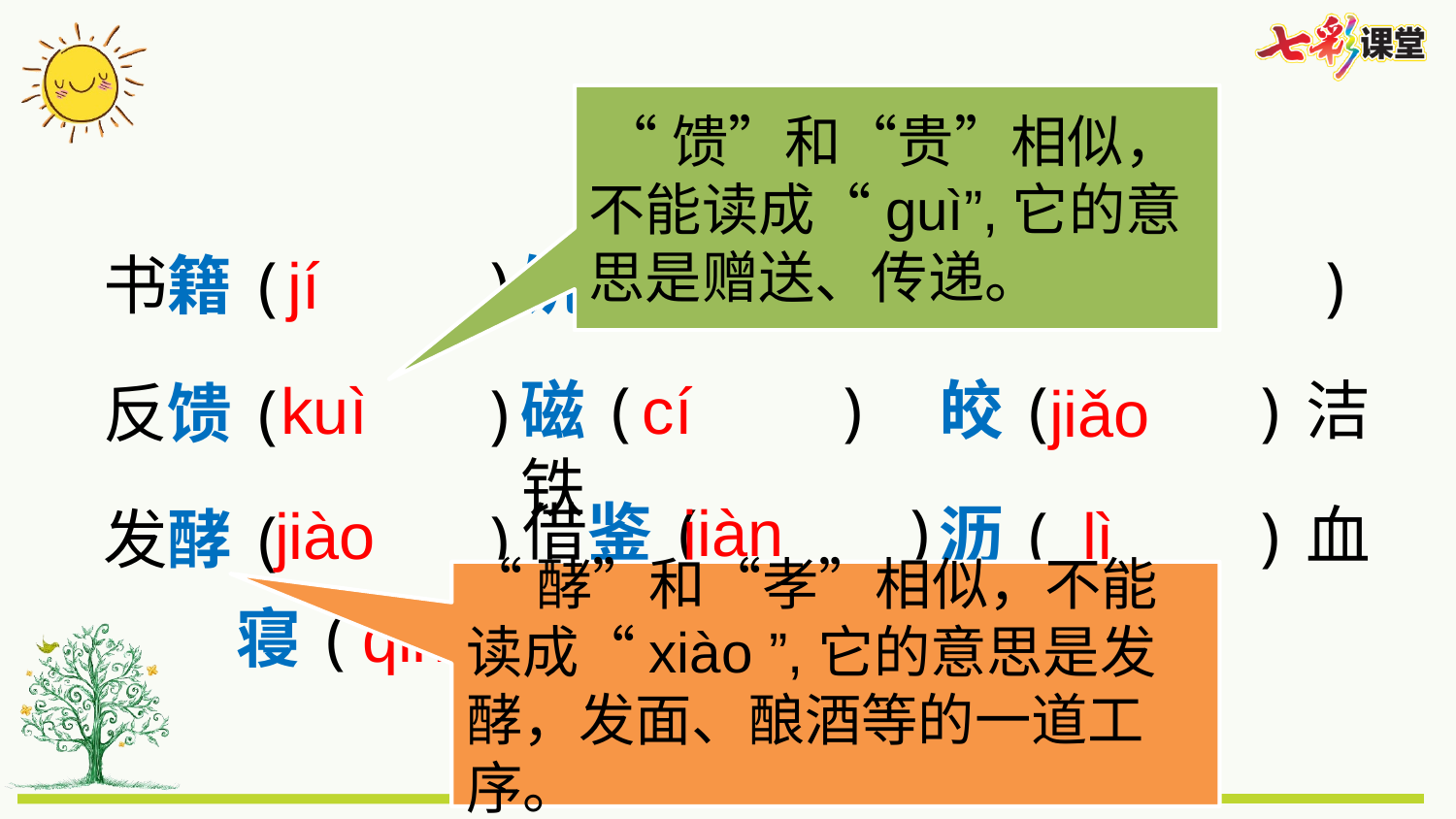

“馈”和“贵”相似，不能读成“guì”,它的意思是赠送、传递。
书籍(     )
jí
饥(     )饿
jī
草甸(     )
diàn
kuì
磁(     )铁
cí
皎(     )洁
反馈(     )
jiǎo
借鉴(     )
jiàn
jiào
沥(     )血
lì
发酵(     )
“酵”和“孝”相似，不能读成“xiào ”,它的意思是发酵，发面、酿酒等的一道工序。
qǐn
yàn
寝(     )室
宴(     )会